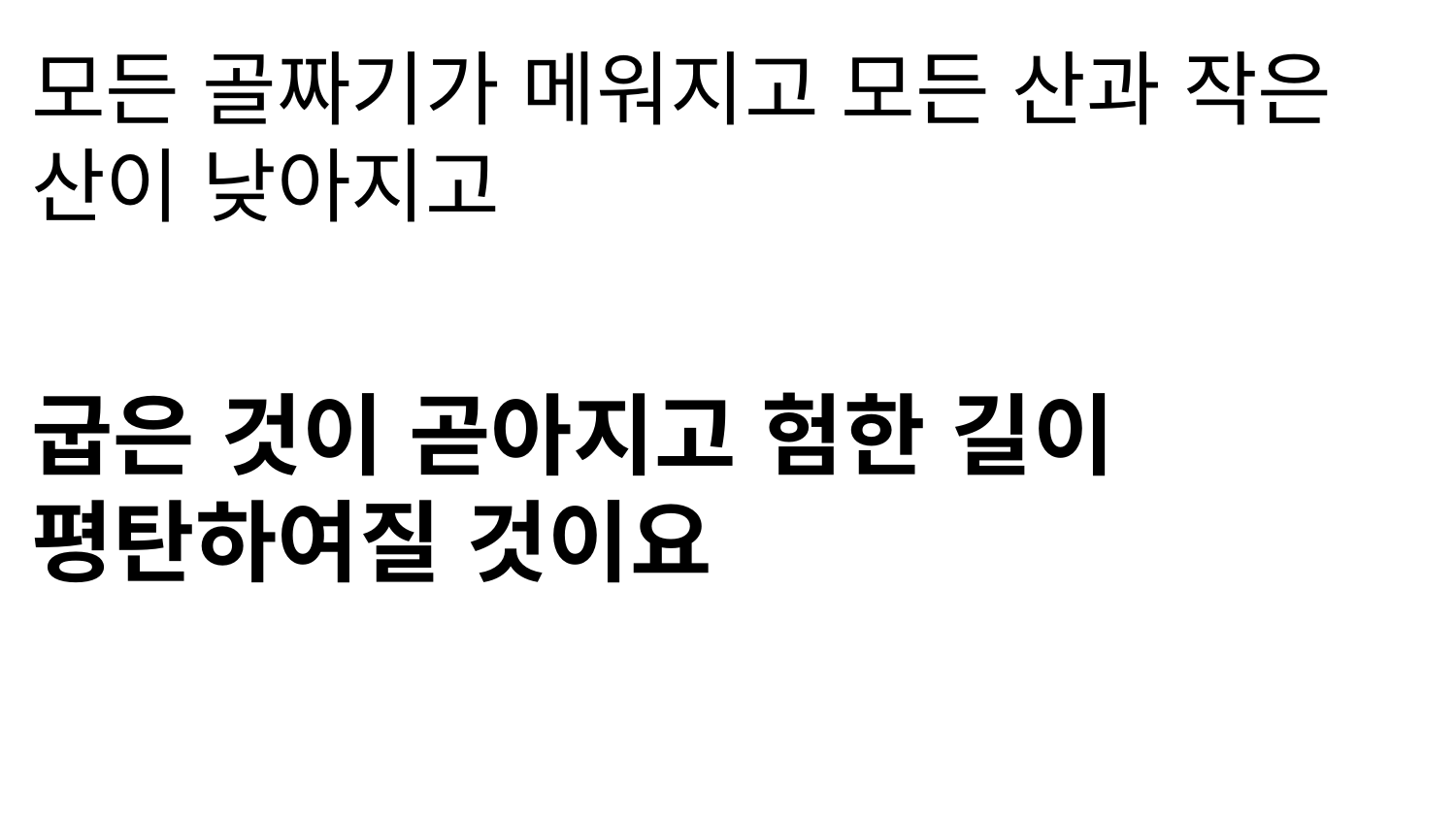

모든 골짜기가 메워지고 모든 산과 작은 산이 낮아지고
굽은 것이 곧아지고 험한 길이 평탄하여질 것이요